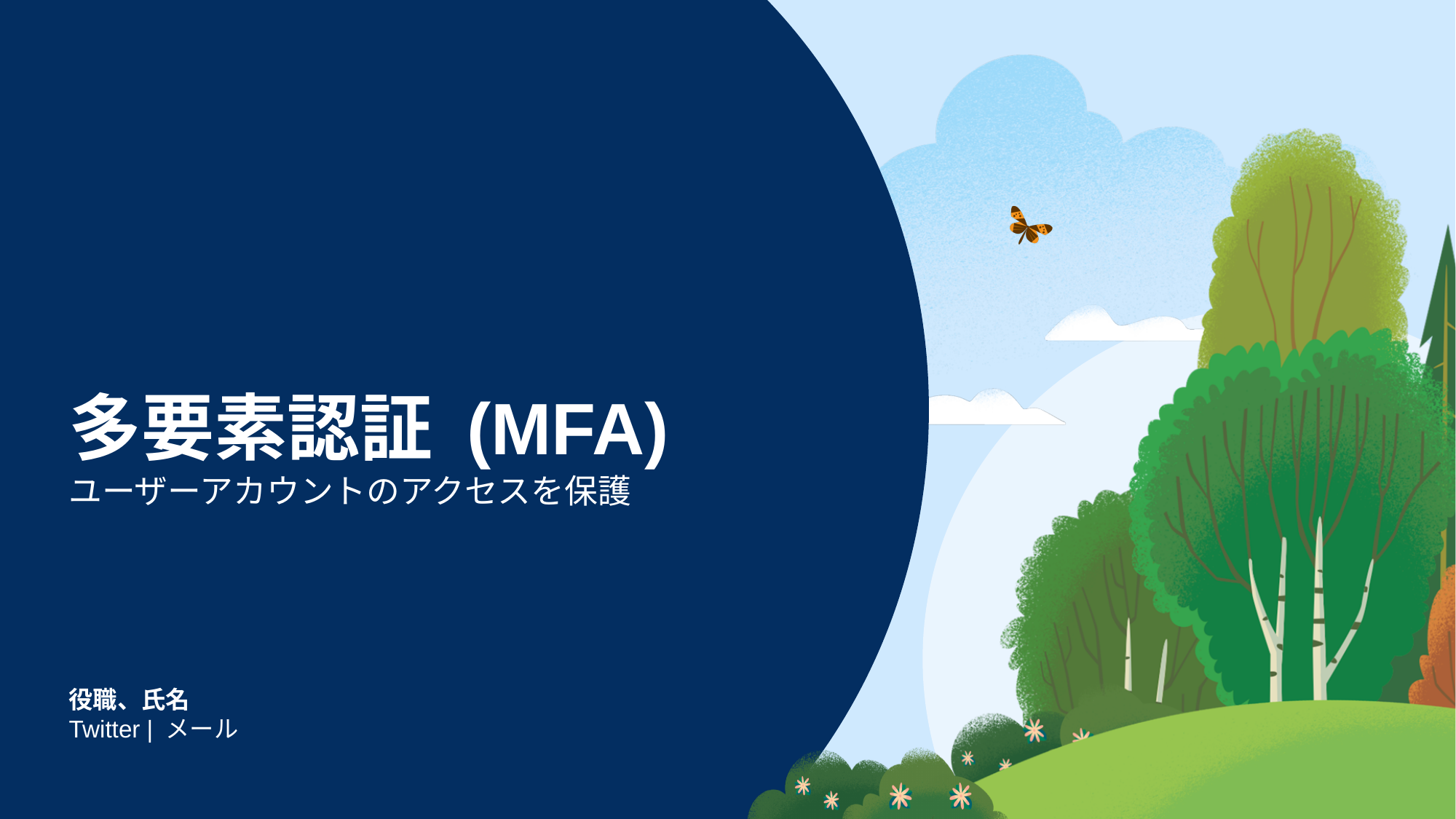

# 多要素認証 (MFA)
ユーザーアカウントのアクセスを保護
役職、氏名
Twitter | メール